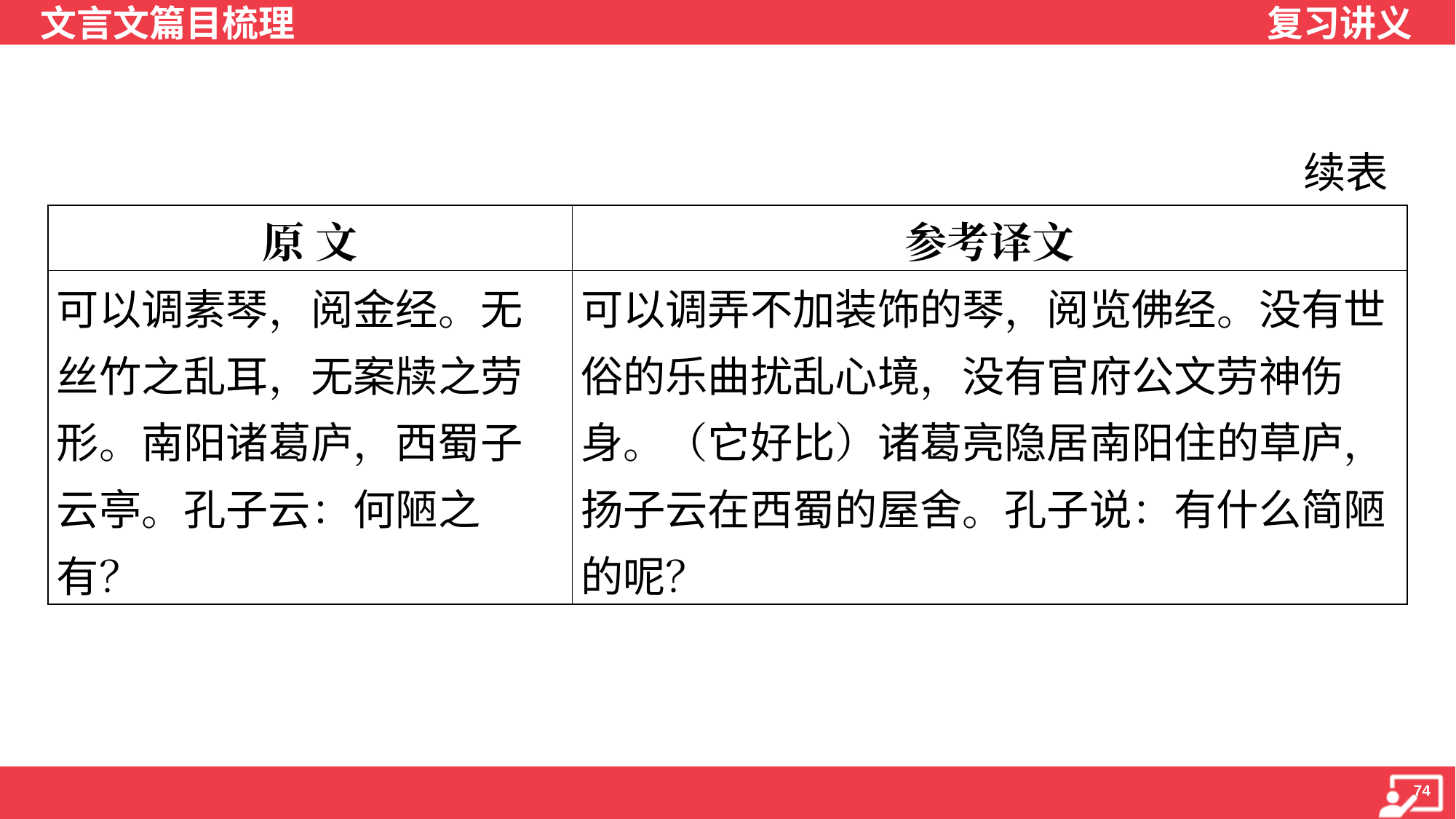

续表
| 原 文 | 参考译文 |
| --- | --- |
| 可以调素琴，阅金经。无丝竹之乱耳，无案牍之劳形。南阳诸葛庐，西蜀子云亭。孔子云：何陋之有？ | 可以调弄不加装饰的琴，阅览佛经。没有世俗的乐曲扰乱心境，没有官府公文劳神伤身。（它好比）诸葛亮隐居南阳住的草庐，扬子云在西蜀的屋舍。孔子说：有什么简陋的呢？ |